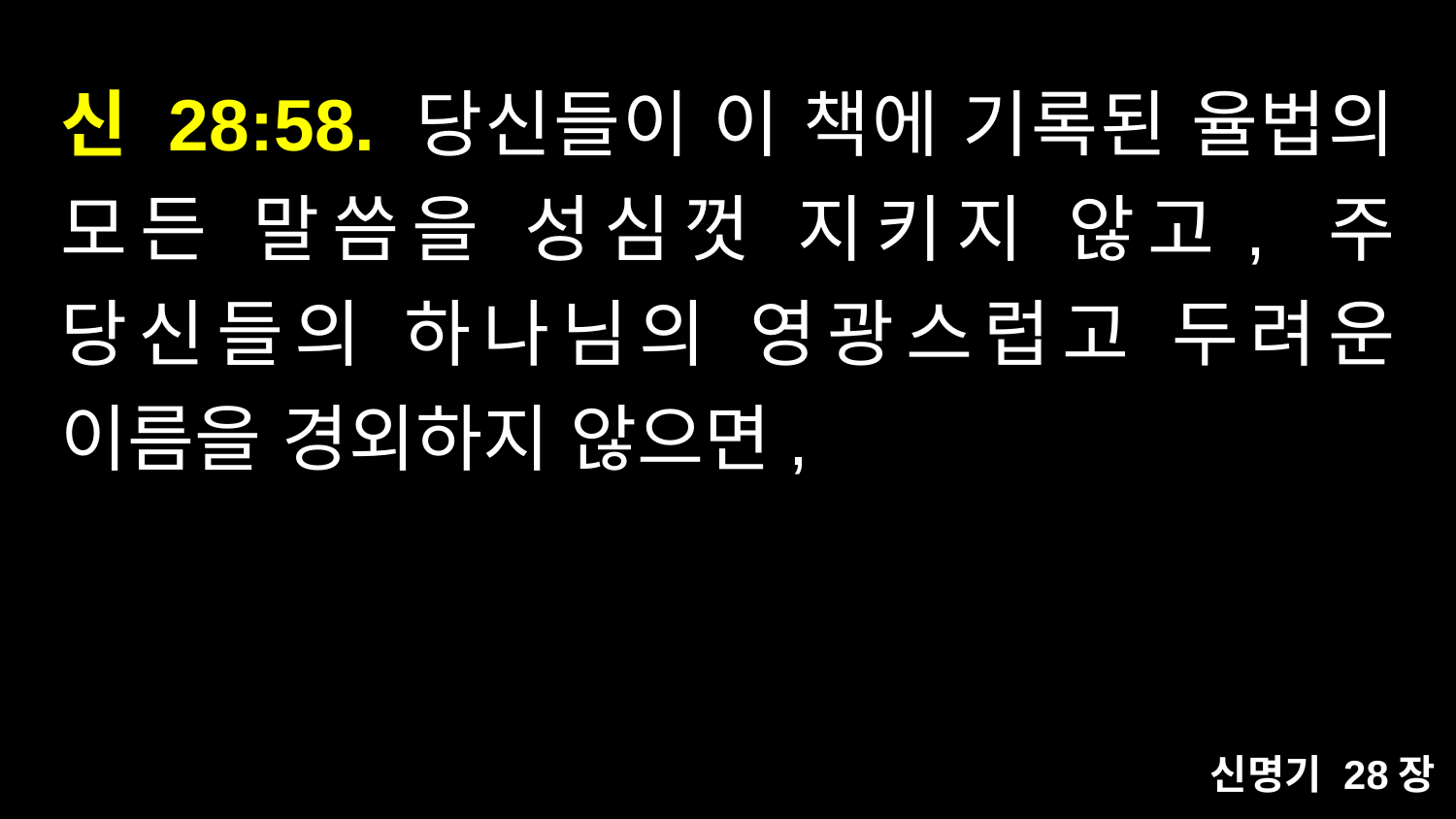

# 신 28:58. 당신들이 이 책에 기록된 율법의 모든 말씀을 성심껏 지키지 않고, 주 당신들의 하나님의 영광스럽고 두려운 이름을 경외하지 않으면,
신명기 28장